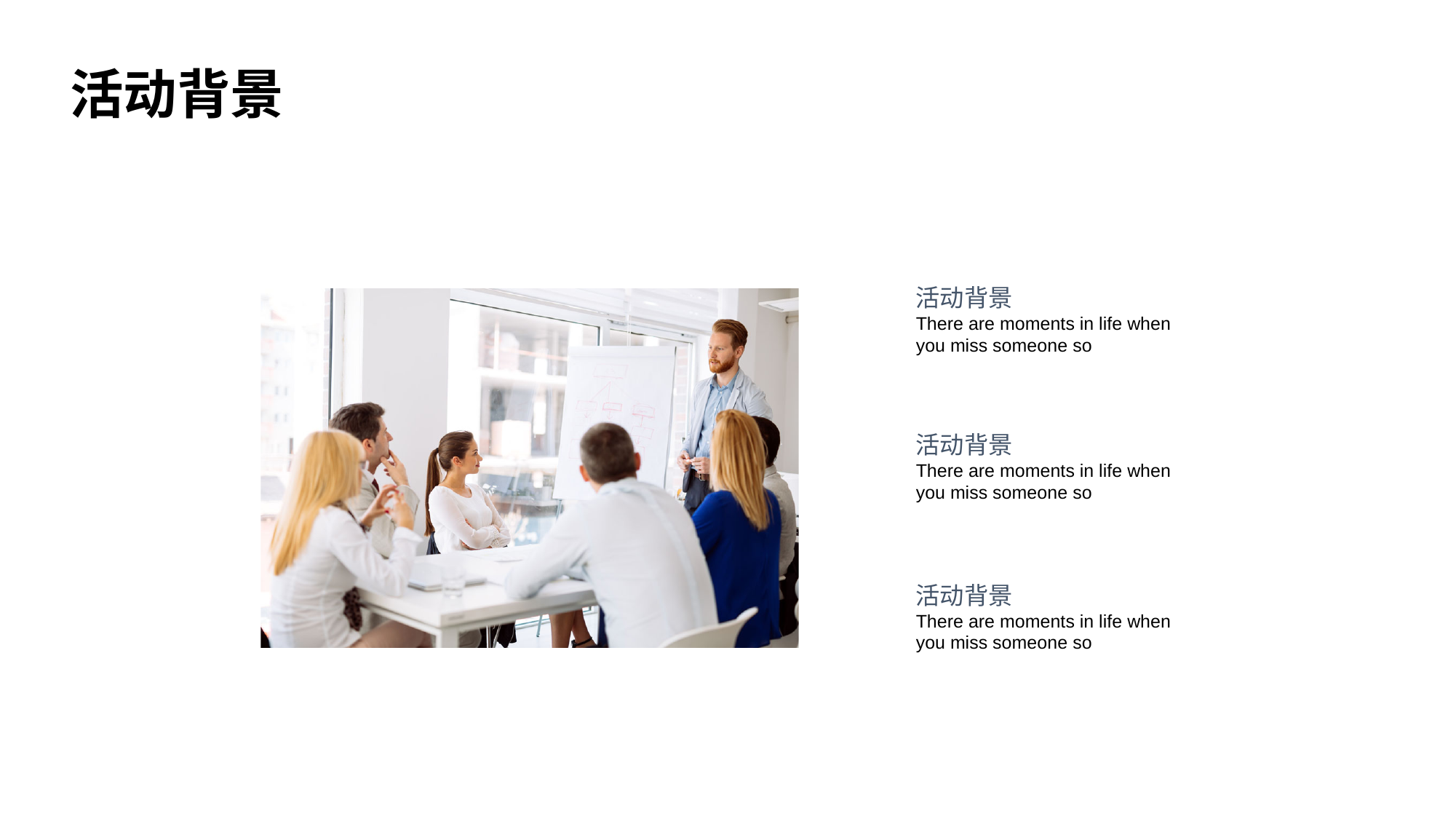

活动背景
活动背景
There are moments in life when you miss someone so
活动背景
There are moments in life when you miss someone so
活动背景
There are moments in life when you miss someone so